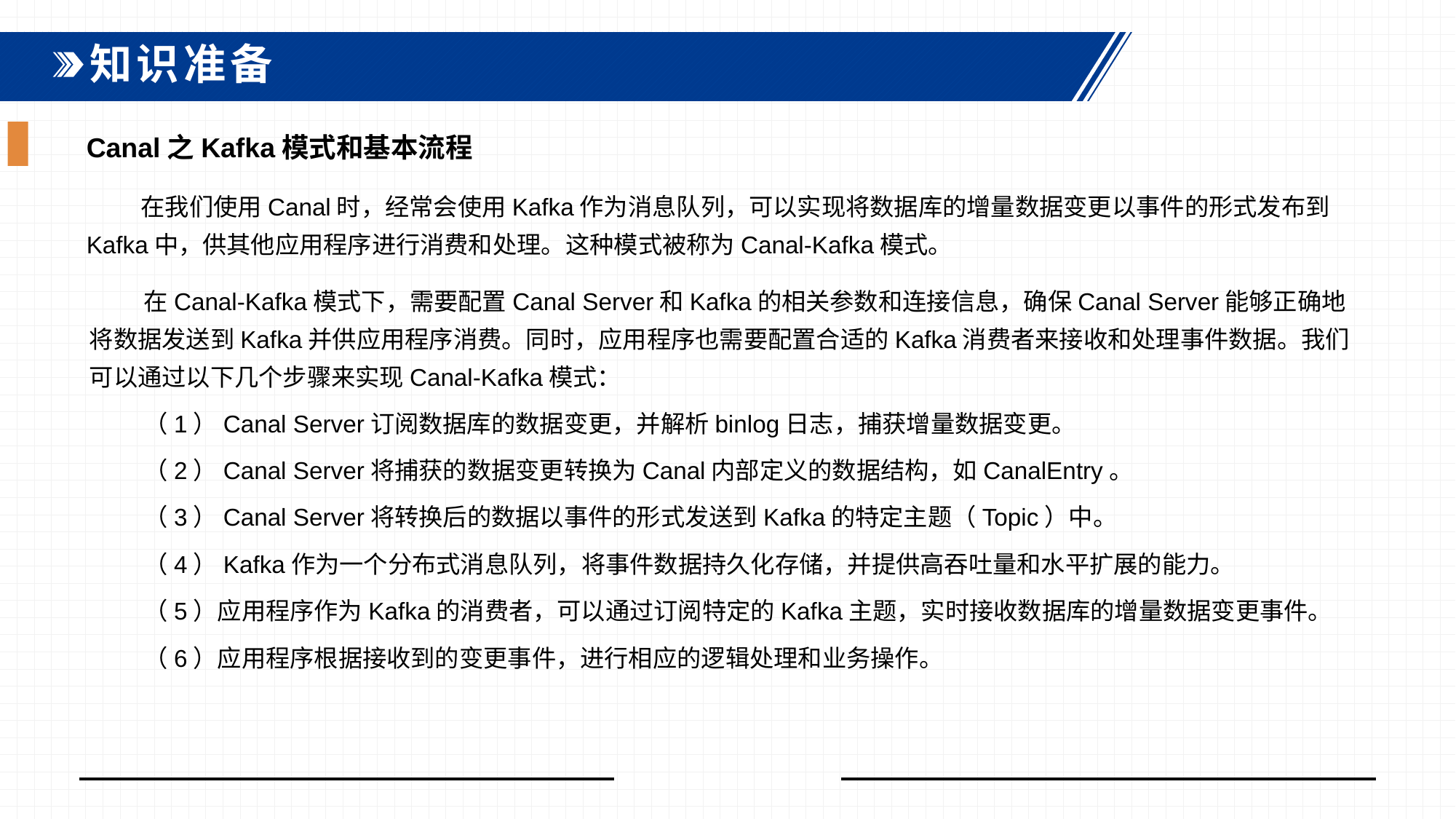

知识准备
Canal之Kafka模式和基本流程
在我们使用Canal时，经常会使用Kafka作为消息队列，可以实现将数据库的增量数据变更以事件的形式发布到Kafka中，供其他应用程序进行消费和处理。这种模式被称为Canal-Kafka模式。
在Canal-Kafka模式下，需要配置Canal Server和Kafka的相关参数和连接信息，确保Canal Server能够正确地将数据发送到Kafka并供应用程序消费。同时，应用程序也需要配置合适的Kafka消费者来接收和处理事件数据。我们可以通过以下几个步骤来实现Canal-Kafka模式：
（1）Canal Server订阅数据库的数据变更，并解析binlog日志，捕获增量数据变更。
（2）Canal Server将捕获的数据变更转换为Canal内部定义的数据结构，如CanalEntry。
（3）Canal Server将转换后的数据以事件的形式发送到Kafka的特定主题（Topic）中。
（4）Kafka作为一个分布式消息队列，将事件数据持久化存储，并提供高吞吐量和水平扩展的能力。
（5）应用程序作为Kafka的消费者，可以通过订阅特定的Kafka主题，实时接收数据库的增量数据变更事件。
（6）应用程序根据接收到的变更事件，进行相应的逻辑处理和业务操作。